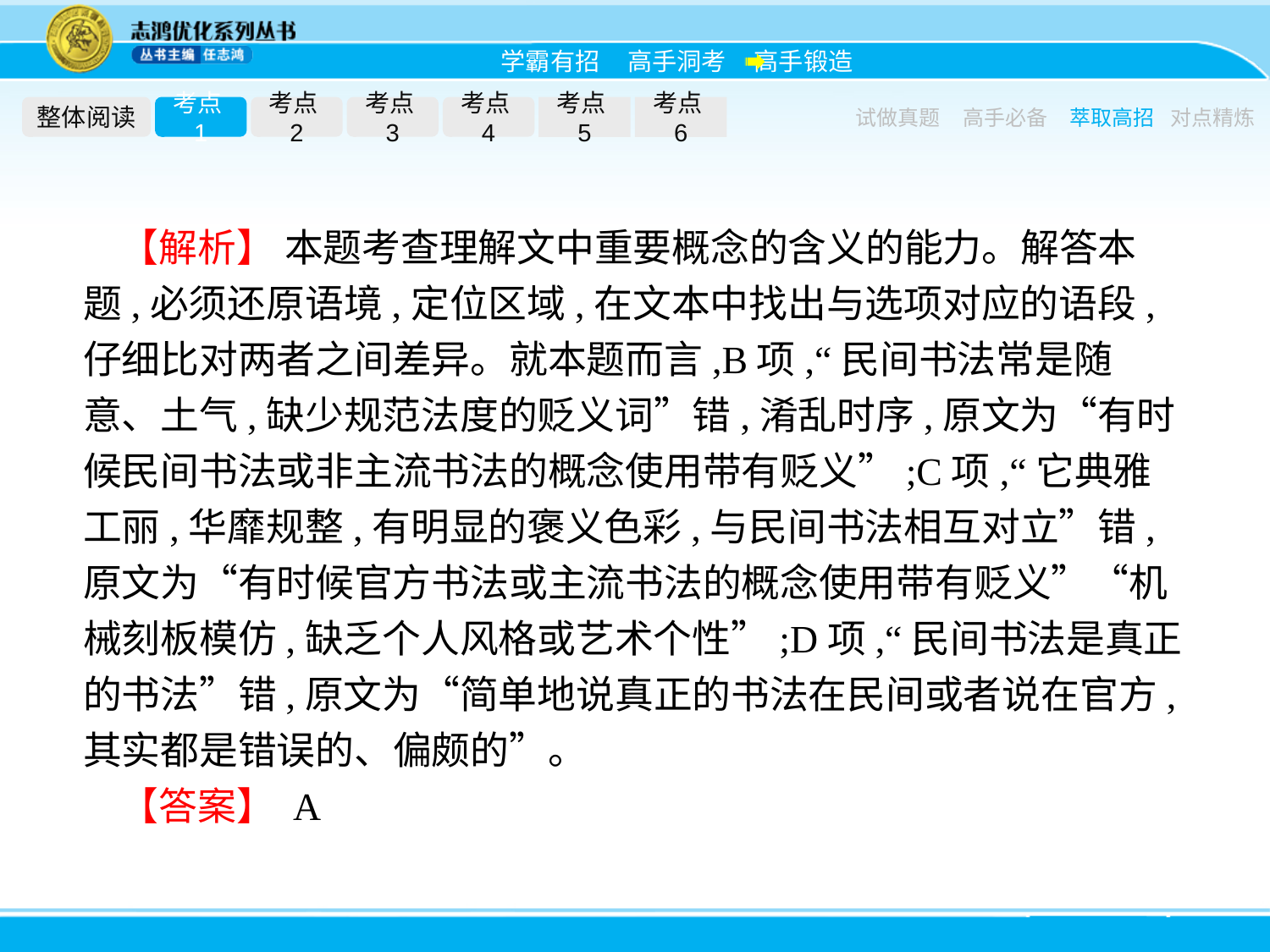

整体阅读
考点1
考点2
考点3
考点4
考点5
考点6
试做真题
高手必备
萃取高招
对点精炼
【解析】 本题考查理解文中重要概念的含义的能力。解答本题,必须还原语境,定位区域,在文本中找出与选项对应的语段,仔细比对两者之间差异。就本题而言,B项,“民间书法常是随意、土气,缺少规范法度的贬义词”错,淆乱时序,原文为“有时候民间书法或非主流书法的概念使用带有贬义”;C项,“它典雅工丽,华靡规整,有明显的褒义色彩,与民间书法相互对立”错,原文为“有时候官方书法或主流书法的概念使用带有贬义”“机械刻板模仿,缺乏个人风格或艺术个性”;D项,“民间书法是真正的书法”错,原文为“简单地说真正的书法在民间或者说在官方,其实都是错误的、偏颇的”。
【答案】 A